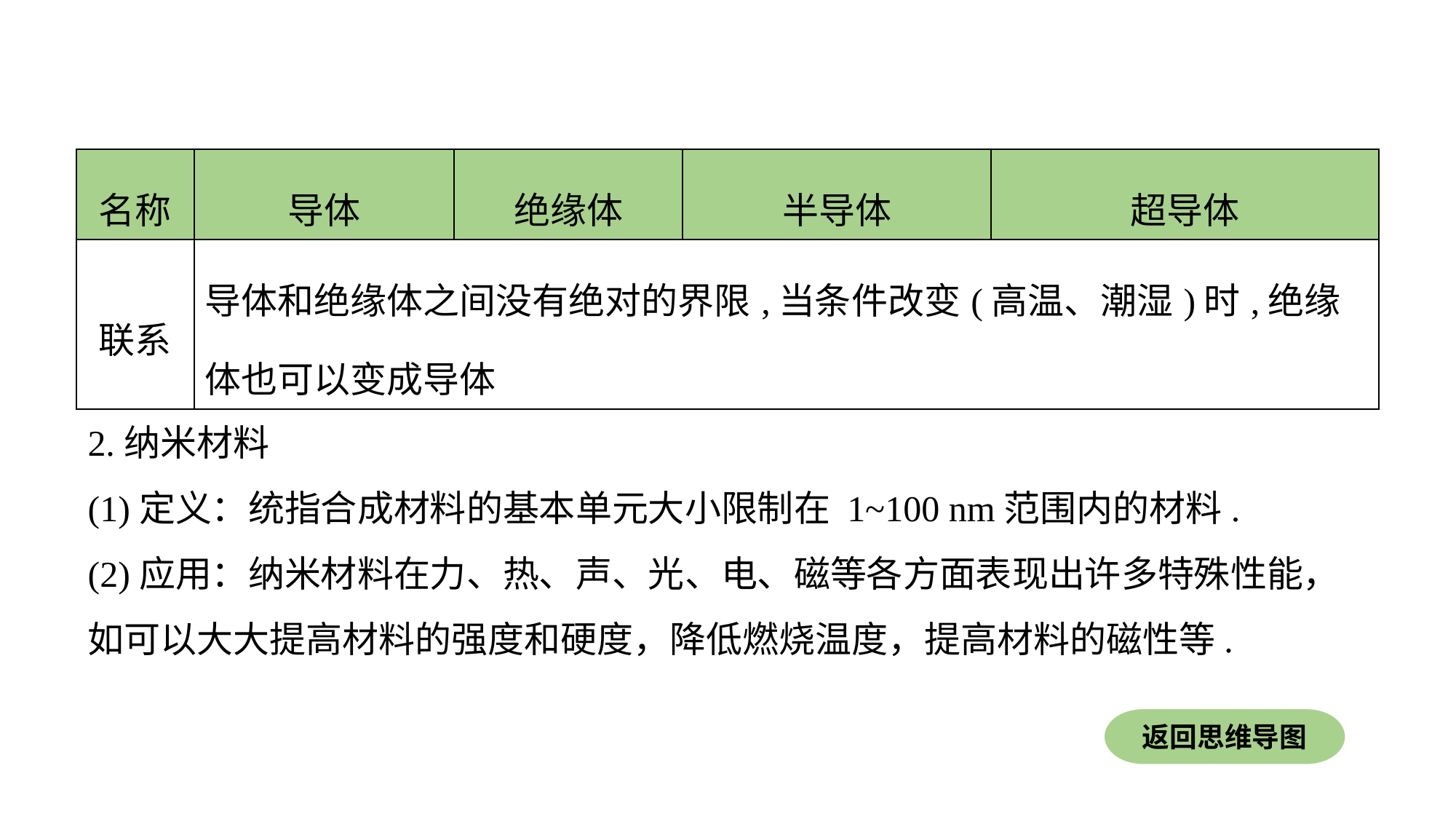

| 名称 | 导体 | 绝缘体 | 半导体 | 超导体 |
| --- | --- | --- | --- | --- |
| 联系 | 导体和绝缘体之间没有绝对的界限,当条件改变(高温、潮湿)时,绝缘体也可以变成导体 |  |  |  |
2.纳米材料
(1)定义：统指合成材料的基本单元大小限制在 1~100 nm范围内的材料.
(2)应用：纳米材料在力、热、声、光、电、磁等各方面表现出许多特殊性能，如可以大大提高材料的强度和硬度，降低燃烧温度，提高材料的磁性等.
返回思维导图